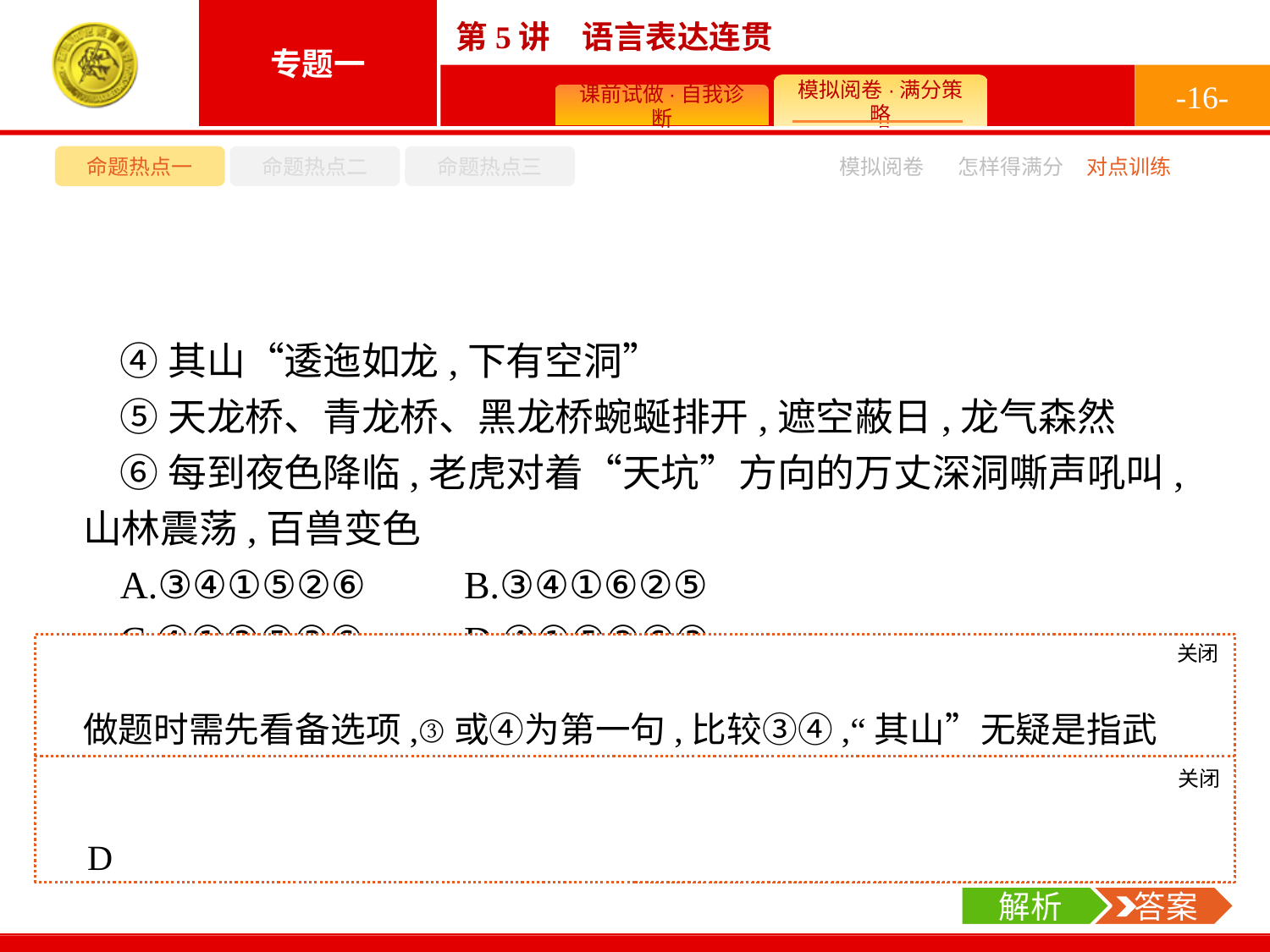

-16-
命题热点一
命题热点二
命题热点三
模拟阅卷
怎样得满分
对点训练
④其山“逶迤如龙,下有空洞”
⑤天龙桥、青龙桥、黑龙桥蜿蜒排开,遮空蔽日,龙气森然
⑥每到夜色降临,老虎对着“天坑”方向的万丈深洞嘶声吼叫,山林震荡,百兽变色
A.③④①⑤②⑥	B.③④①⑥②⑤
C.④①②⑤③⑥	D.④①⑤②⑥③

关闭
解析

做题时需先看备选项,③或④为第一句,比较③④,“其山”无疑是指武龙山,④与文段第一句承接紧密,故排除A、B两项,余下C、D两项,②⑥句是对⑤的具体描写和说明,应跟在⑤后。答案为D项。

关闭
解析
  答案

D
解析
  答案